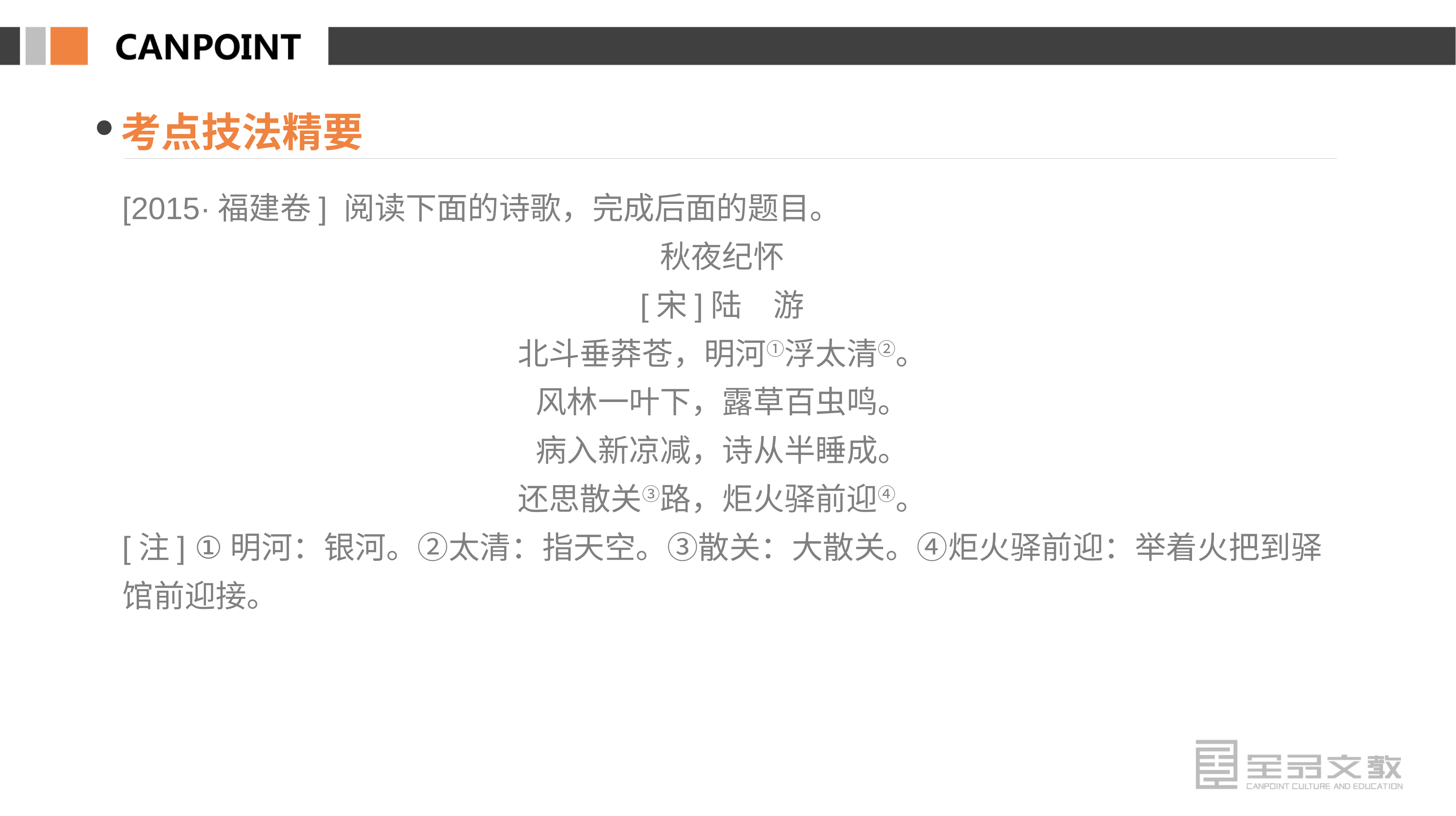

考点技法精要

[2015·福建卷] 阅读下面的诗歌，完成后面的题目。
秋夜纪怀
[宋]陆　游
北斗垂莽苍，明河①浮太清②。
风林一叶下，露草百虫鸣。
病入新凉减，诗从半睡成。
还思散关③路，炬火驿前迎④。
[注] ①明河：银河。②太清：指天空。③散关：大散关。④炬火驿前迎：举着火把到驿馆前迎接。